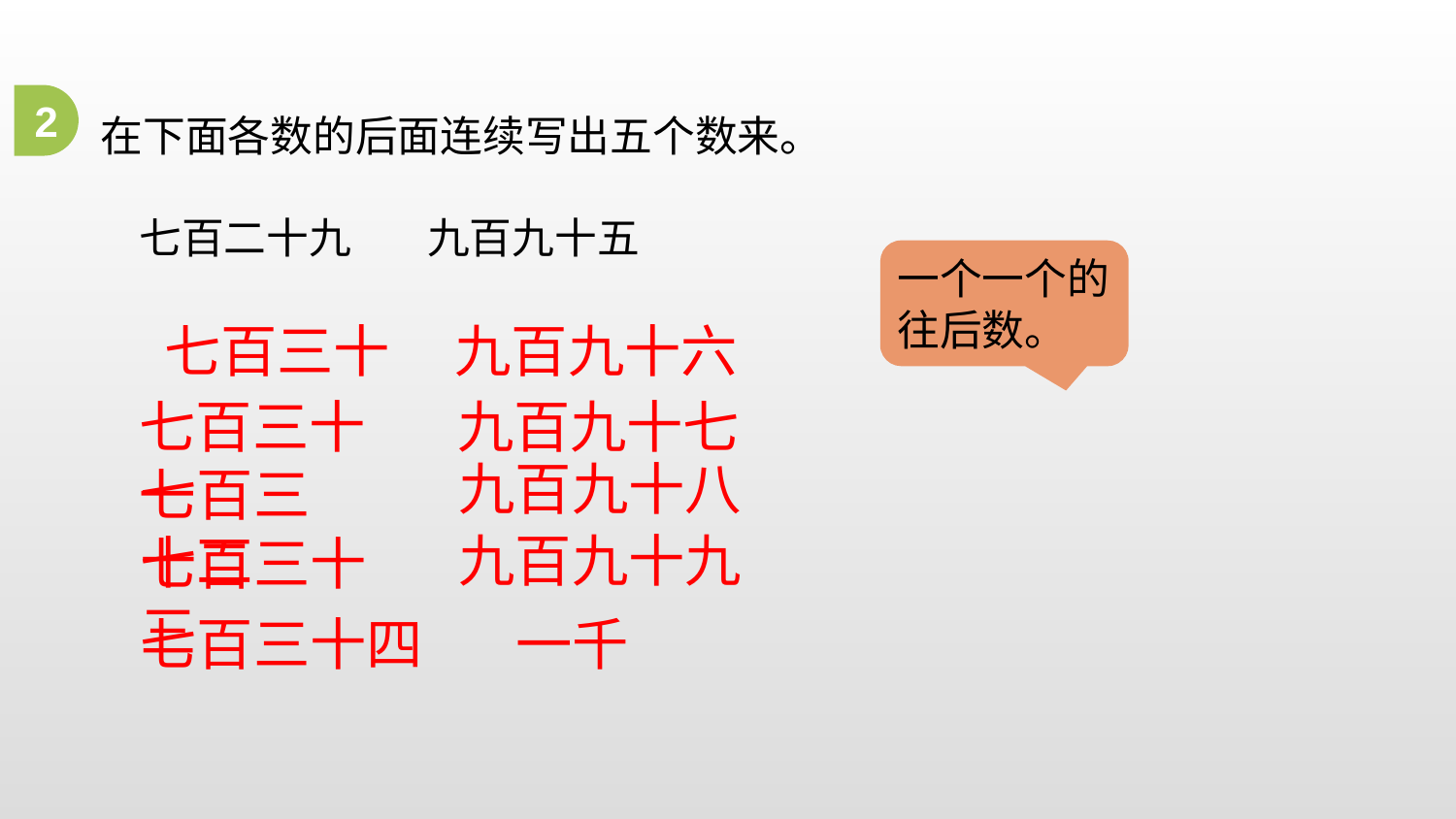

2
在下面各数的后面连续写出五个数来。

   七百二十九        九百九十五
一个一个的往后数。
七百三十
九百九十六
七百三十一
九百九十七
九百九十八
七百三十二
九百九十九
七百三十三
七百三十四
一千